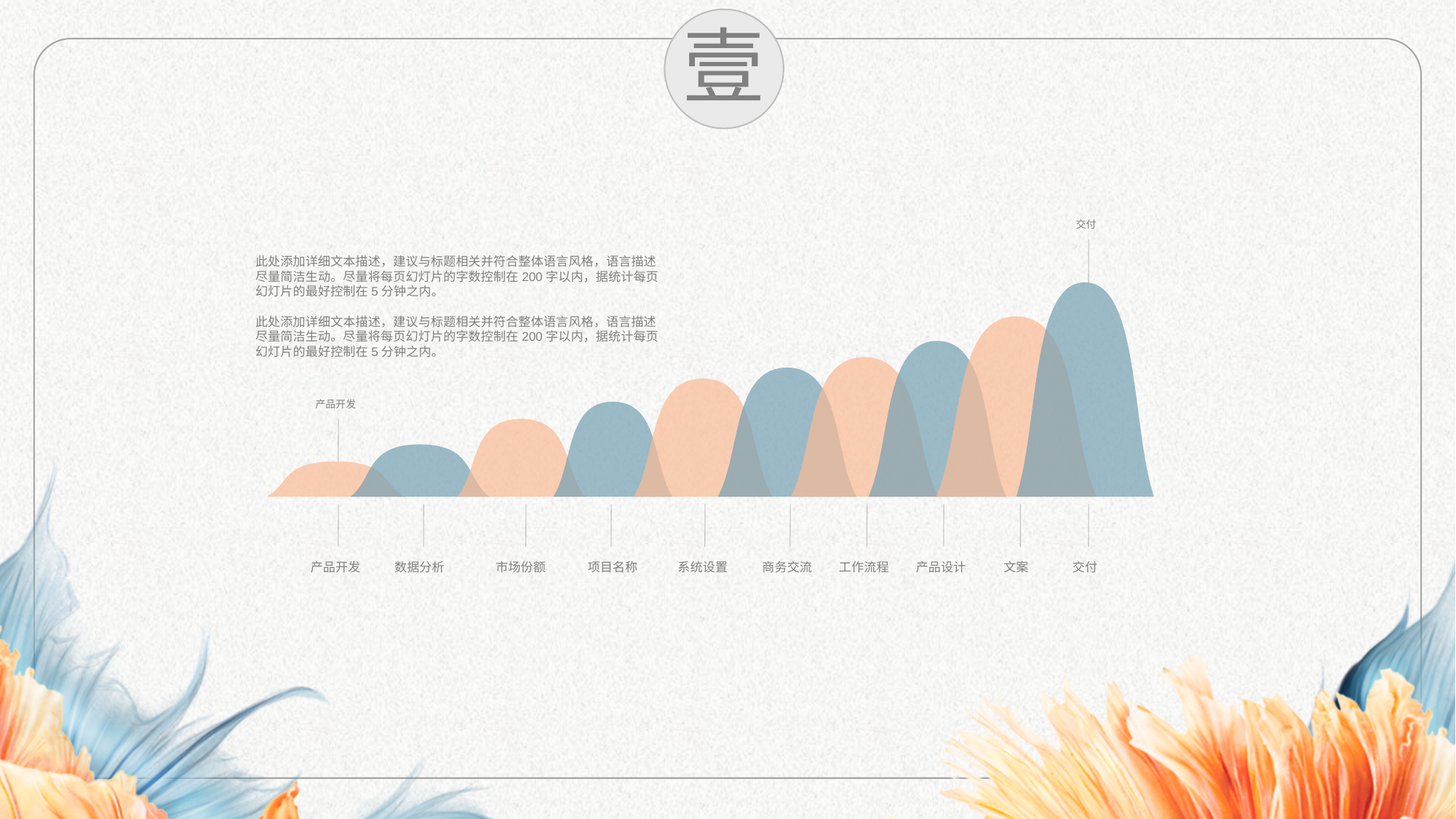

交付

交付
此处添加详细文本描述，建议与标题相关并符合整体语言风格，语言描述尽量简洁生动。尽量将每页幻灯片的字数控制在200字以内，据统计每页幻灯片的最好控制在5分钟之内。

此处添加详细文本描述，建议与标题相关并符合整体语言风格，语言描述尽量简洁生动。尽量将每页幻灯片的字数控制在200字以内，据统计每页幻灯片的最好控制在5分钟之内。

文案

产品设计

工作流程

商务交流

系统设置
产品开发

产品开发

项目名称

市场份额

数据分析